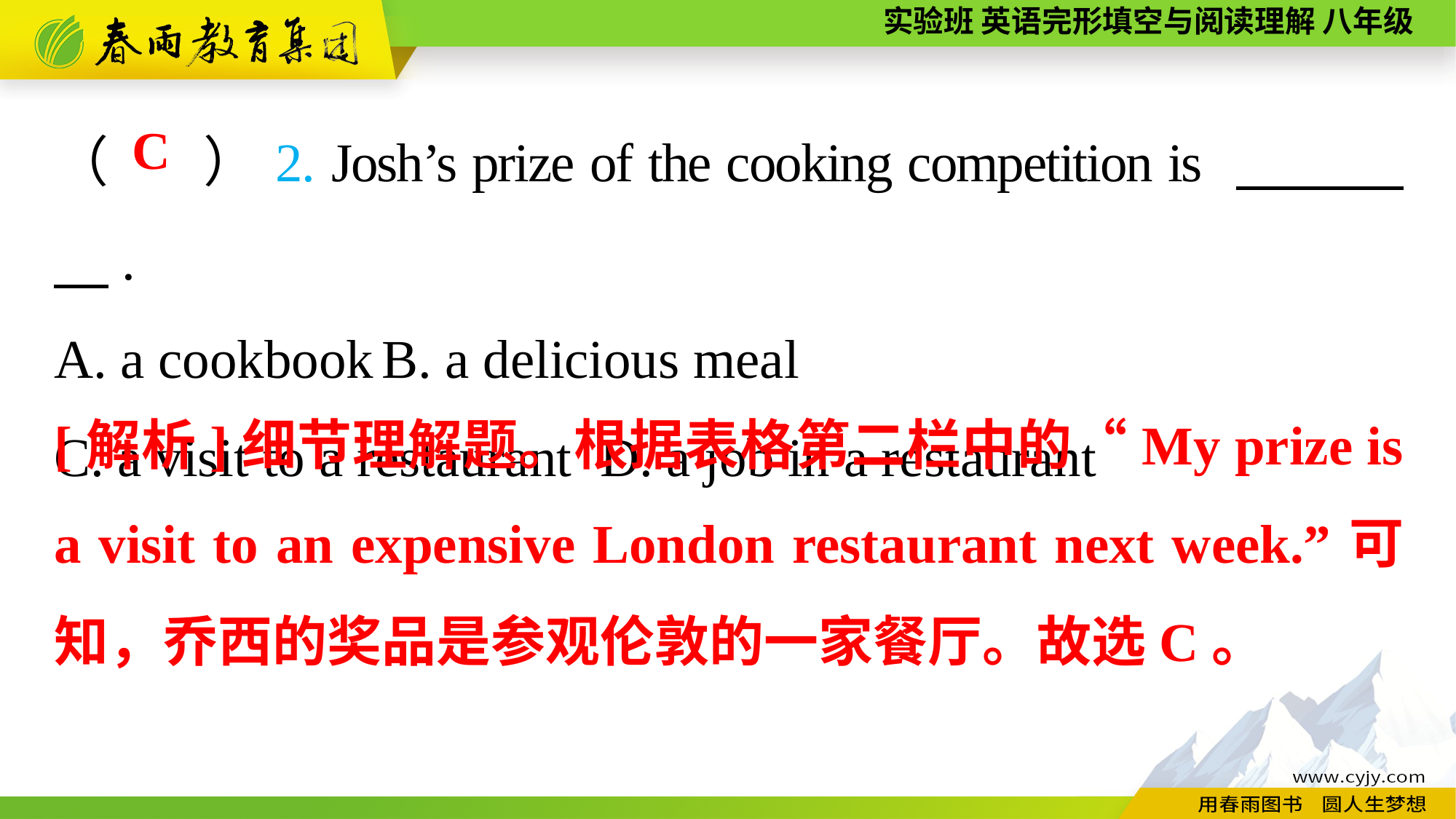

（  　）2. Josh’s prize of the cooking competition is 　　　　.
A. a cookbook	B. a delicious meal
C. a visit to a restaurant	D. a job in a restaurant
C
[解析]细节理解题。根据表格第二栏中的“My prize is a visit to an expensive London restaurant next week.”可知，乔西的奖品是参观伦敦的一家餐厅。故选C。